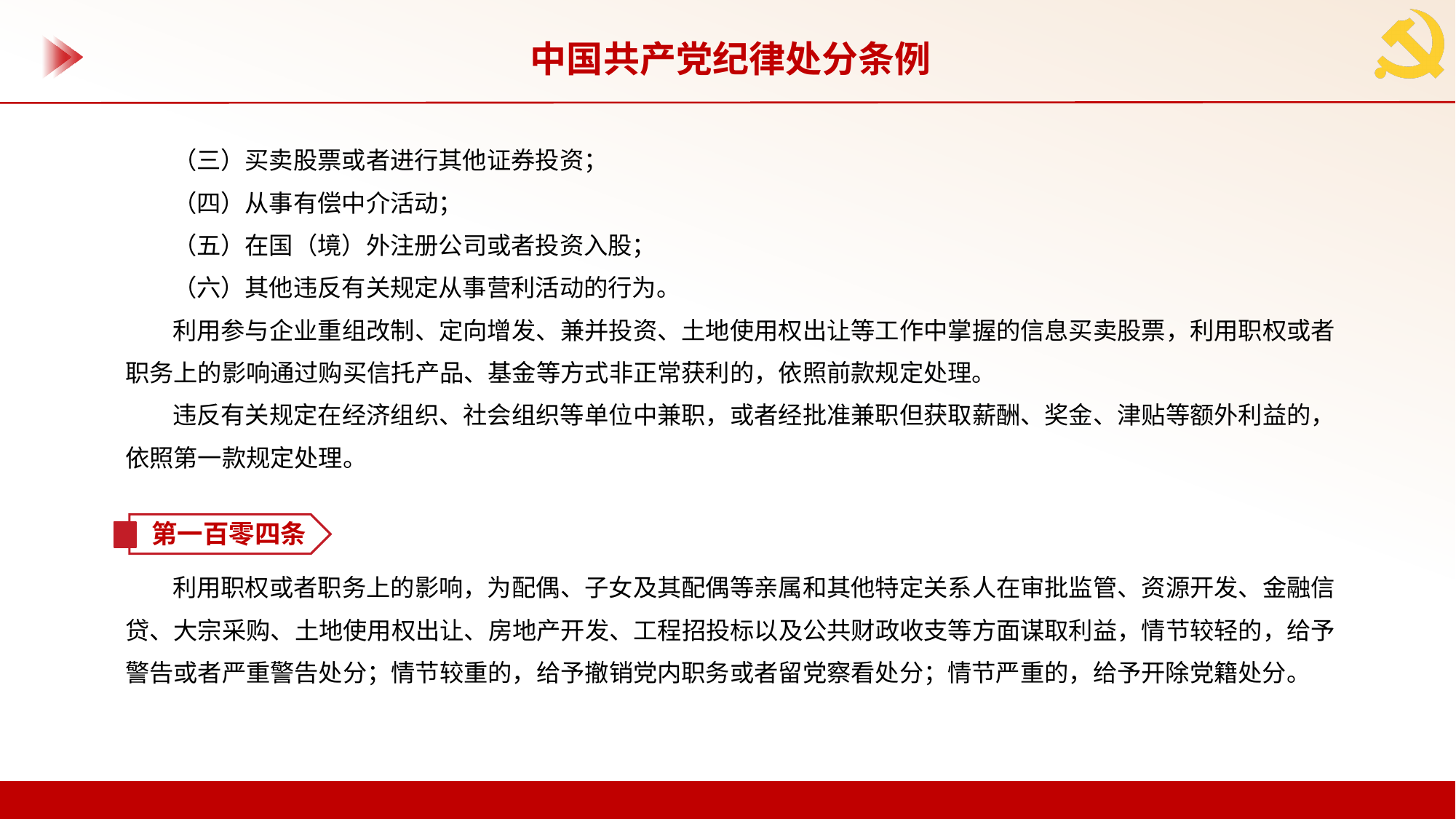

中国共产党纪律处分条例
（三）买卖股票或者进行其他证券投资；
（四）从事有偿中介活动；
（五）在国（境）外注册公司或者投资入股；
（六）其他违反有关规定从事营利活动的行为。
利用参与企业重组改制、定向增发、兼并投资、土地使用权出让等工作中掌握的信息买卖股票，利用职权或者职务上的影响通过购买信托产品、基金等方式非正常获利的，依照前款规定处理。
违反有关规定在经济组织、社会组织等单位中兼职，或者经批准兼职但获取薪酬、奖金、津贴等额外利益的，依照第一款规定处理。
第一百零四条

利用职权或者职务上的影响，为配偶、子女及其配偶等亲属和其他特定关系人在审批监管、资源开发、金融信贷、大宗采购、土地使用权出让、房地产开发、工程招投标以及公共财政收支等方面谋取利益，情节较轻的，给予警告或者严重警告处分；情节较重的，给予撤销党内职务或者留党察看处分；情节严重的，给予开除党籍处分。